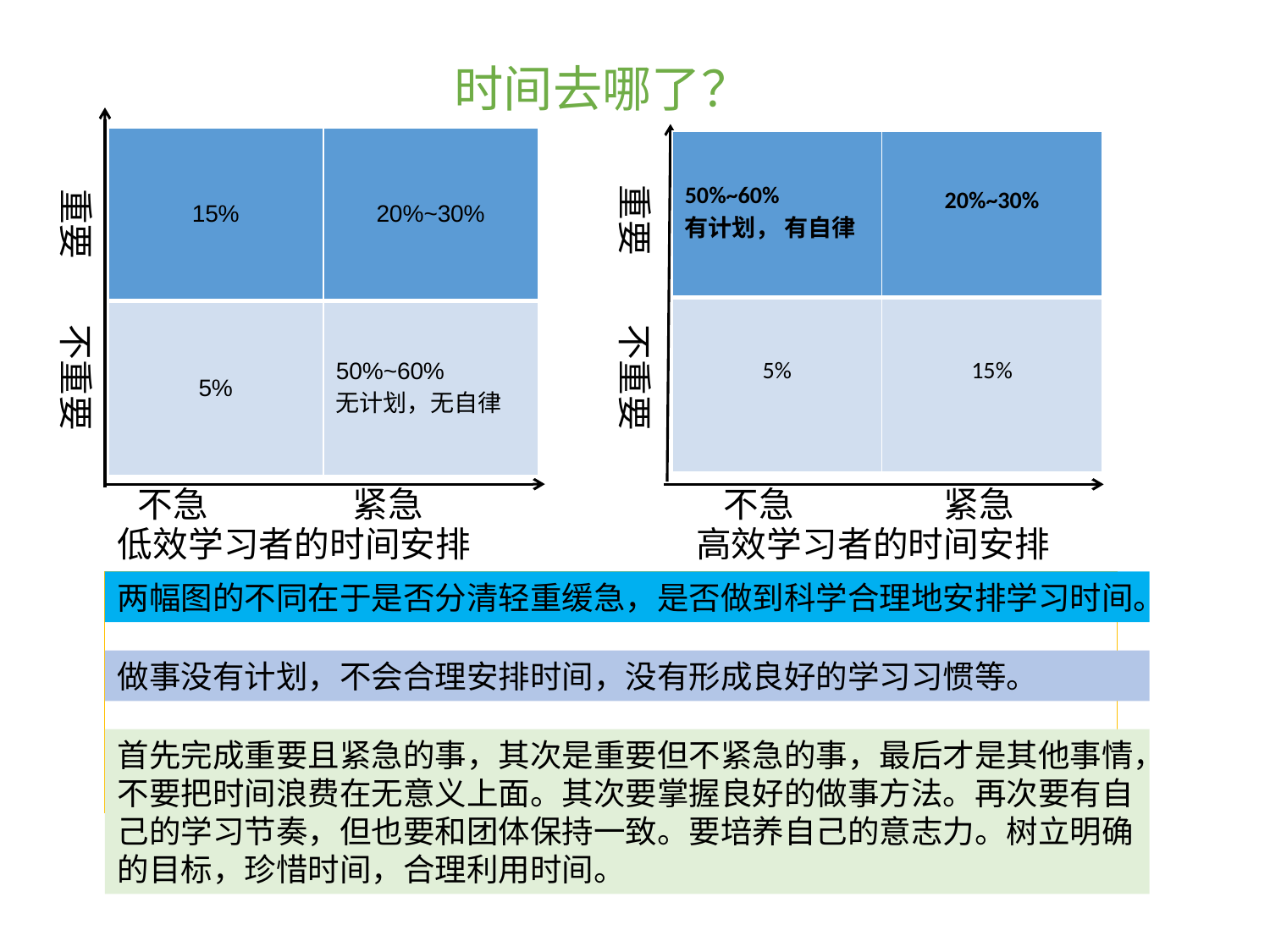

时间去哪了？
| 15% | 20%~30% |
| --- | --- |
| 5% | 50%~60% 无计划，无自律 |
| 50%~60% 有计划， 有自律 | 20%~30% |
| --- | --- |
| 5% | 15% |
重要
重要
不重要
不重要
不急
紧急
不急
紧急
低效学习者的时间安排
高效学习者的时间安排
（1）比较两幅图有哪些不同。

（2）造成这些不同的原因可能有哪些？

（3） 回顾自己的一周，你的时间去哪儿了？你该怎样有效利用时间？
两幅图的不同在于是否分清轻重缓急，是否做到科学合理地安排学习时间。
做事没有计划，不会合理安排时间，没有形成良好的学习习惯等。
首先完成重要且紧急的事，其次是重要但不紧急的事，最后才是其他事情，不要把时间浪费在无意义上面。其次要掌握良好的做事方法。再次要有自己的学习节奏，但也要和团体保持一致。要培养自己的意志力。树立明确的目标，珍惜时间，合理利用时间。